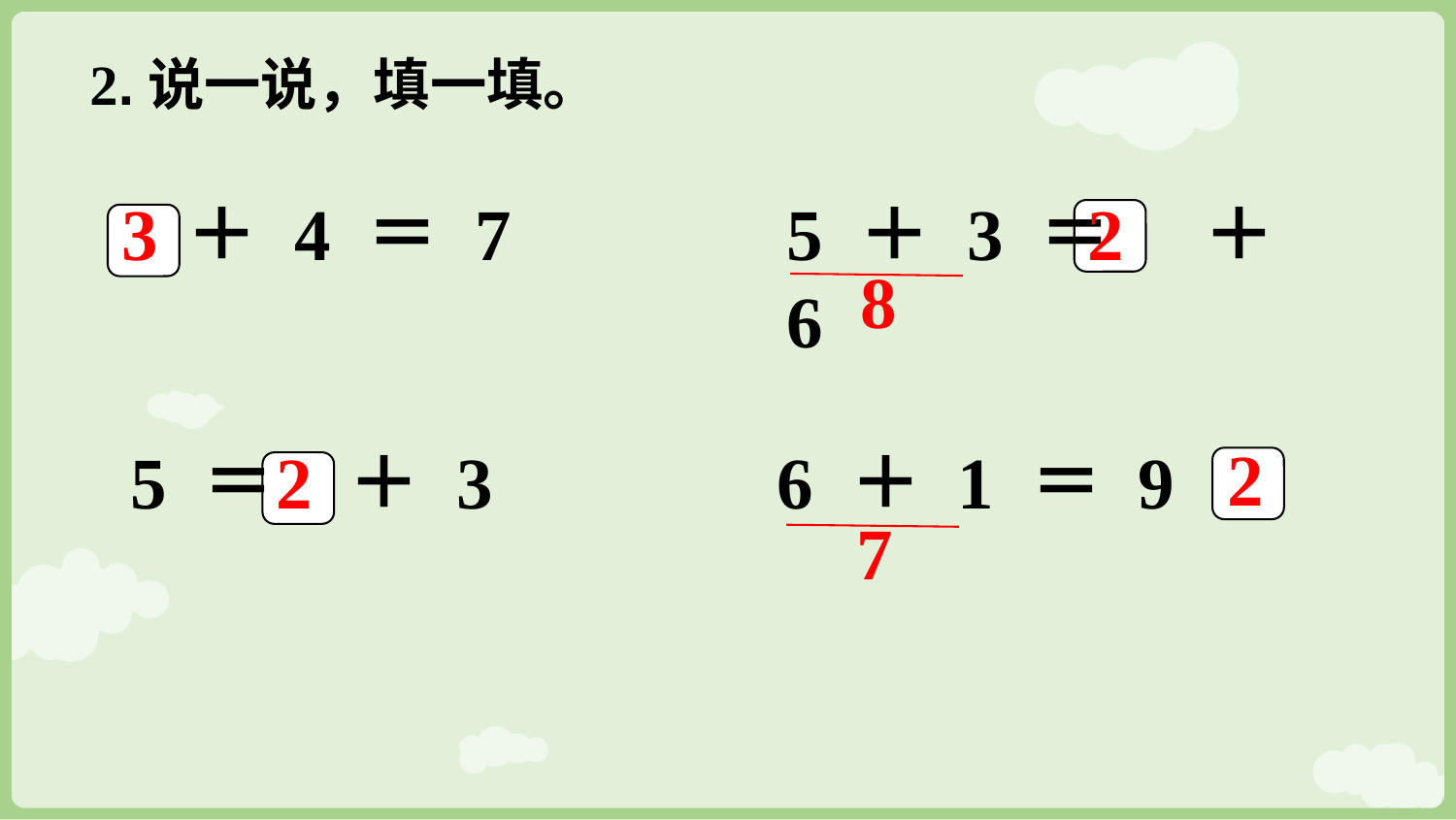

2.说一说，填一填。

3
＋ 4 ＝ 7

5 ＋ 3 ＝     ＋ 6

2
8

2
 5 ＝    ＋ 3

2
6 ＋ 1 ＝ 9 －

7